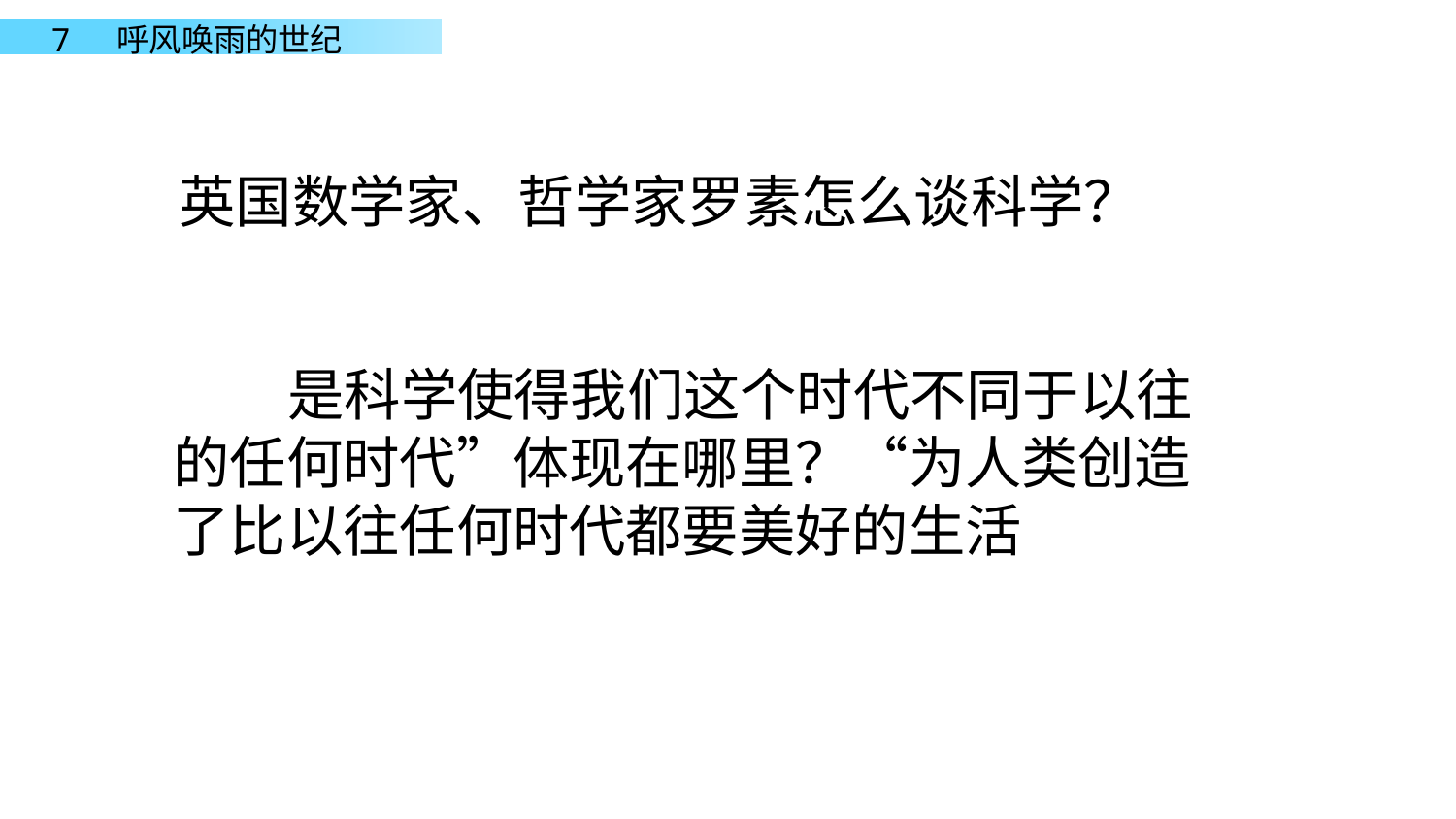

英国数学家、哲学家罗素怎么谈科学？
        是科学使得我们这个时代不同于以往的任何时代”体现在哪里？“为人类创造了比以往任何时代都要美好的生活